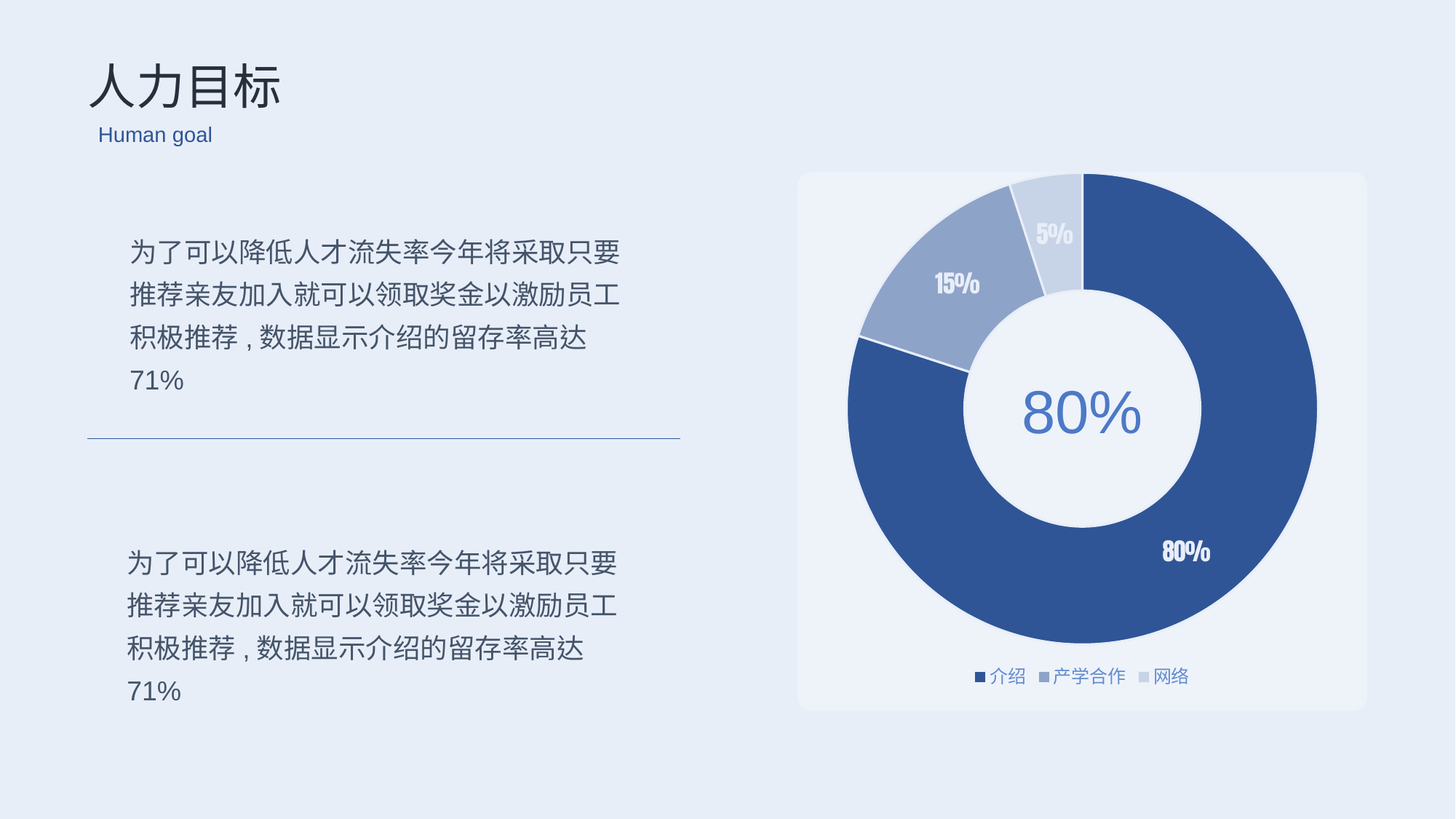

人力目标
Human goal

### Chart

| Category | 招聘渠道 |
|---|---|
| 介绍 | 0.8 |
| 产学合作 | 0.15 |
| 网络 | 0.05 |
为了可以降低人才流失率今年将采取只要推荐亲友加入就可以领取奖金以激励员工积极推荐,数据显示介绍的留存率高达 71%
80%
为了可以降低人才流失率今年将采取只要推荐亲友加入就可以领取奖金以激励员工积极推荐,数据显示介绍的留存率高达 71%